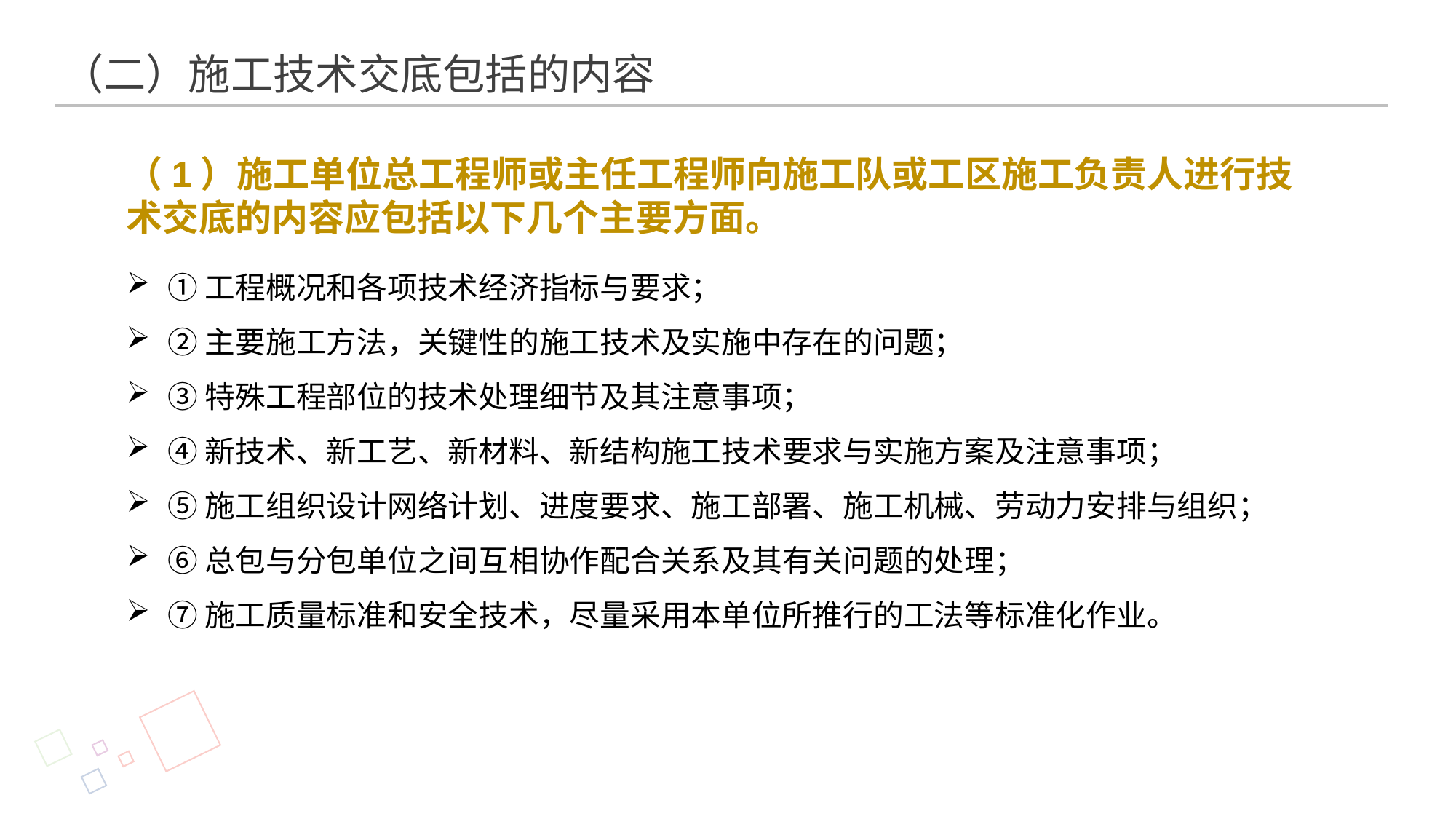

（二）施工技术交底包括的内容
（1）施工单位总工程师或主任工程师向施工队或工区施工负责人进行技术交底的内容应包括以下几个主要方面。
①工程概况和各项技术经济指标与要求；
②主要施工方法，关键性的施工技术及实施中存在的问题；
③特殊工程部位的技术处理细节及其注意事项；
④新技术、新工艺、新材料、新结构施工技术要求与实施方案及注意事项；
⑤施工组织设计网络计划、进度要求、施工部署、施工机械、劳动力安排与组织；
⑥总包与分包单位之间互相协作配合关系及其有关问题的处理；
⑦施工质量标准和安全技术，尽量采用本单位所推行的工法等标准化作业。